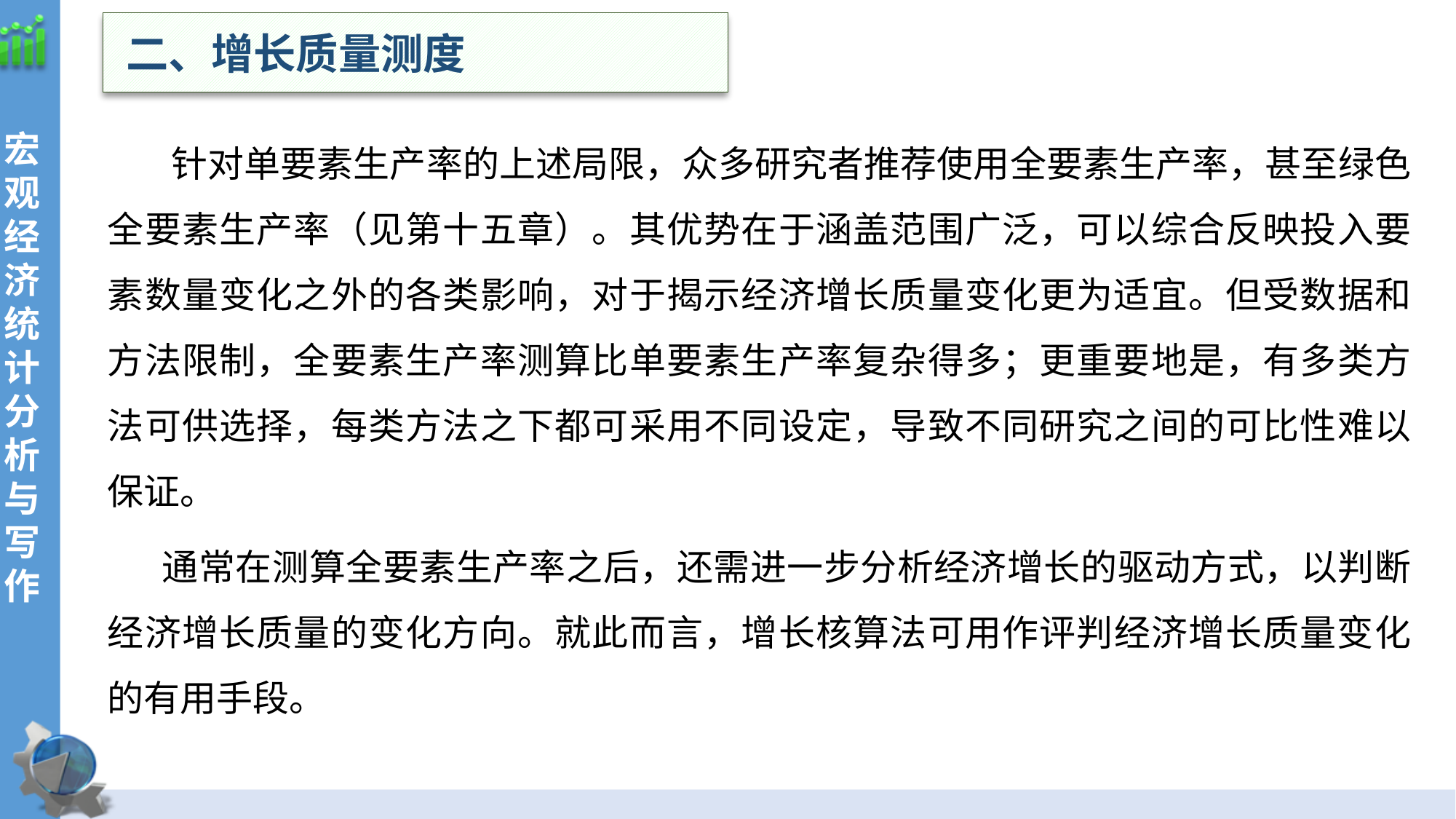

二、增长质量测度
   针对单要素生产率的上述局限，众多研究者推荐使用全要素生产率，甚至绿色全要素生产率（见第十五章）。其优势在于涵盖范围广泛，可以综合反映投入要素数量变化之外的各类影响，对于揭示经济增长质量变化更为适宜。但受数据和方法限制，全要素生产率测算比单要素生产率复杂得多；更重要地是，有多类方法可供选择，每类方法之下都可采用不同设定，导致不同研究之间的可比性难以保证。
通常在测算全要素生产率之后，还需进一步分析经济增长的驱动方式，以判断经济增长质量的变化方向。就此而言，增长核算法可用作评判经济增长质量变化的有用手段。